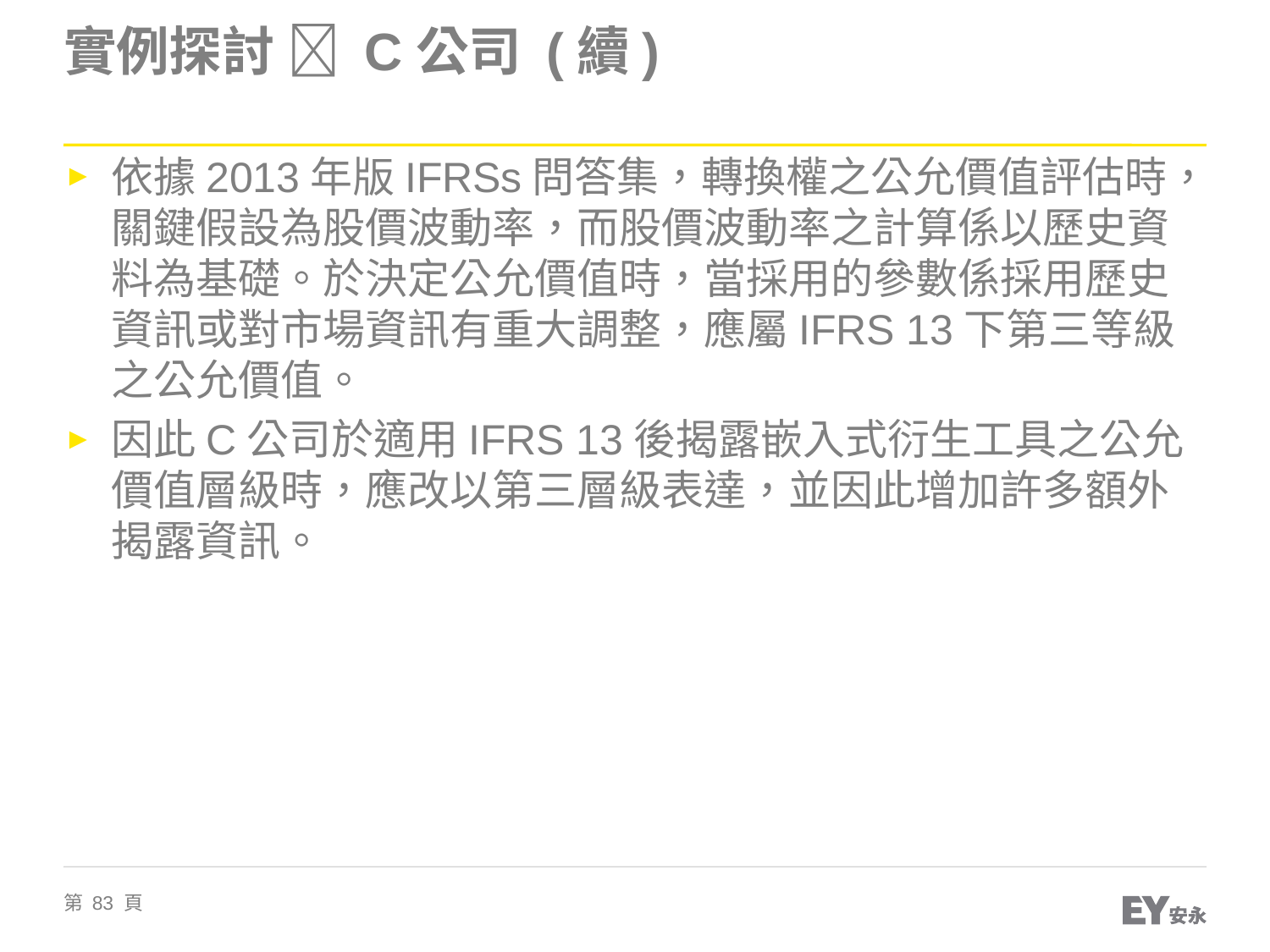

# 實例探討 − C公司 (續)
依據2013年版IFRSs問答集，轉換權之公允價值評估時，關鍵假設為股價波動率，而股價波動率之計算係以歷史資料為基礎。於決定公允價值時，當採用的參數係採用歷史資訊或對市場資訊有重大調整，應屬IFRS 13下第三等級之公允價值。
因此C公司於適用IFRS 13後揭露嵌入式衍生工具之公允價值層級時，應改以第三層級表達，並因此增加許多額外揭露資訊。